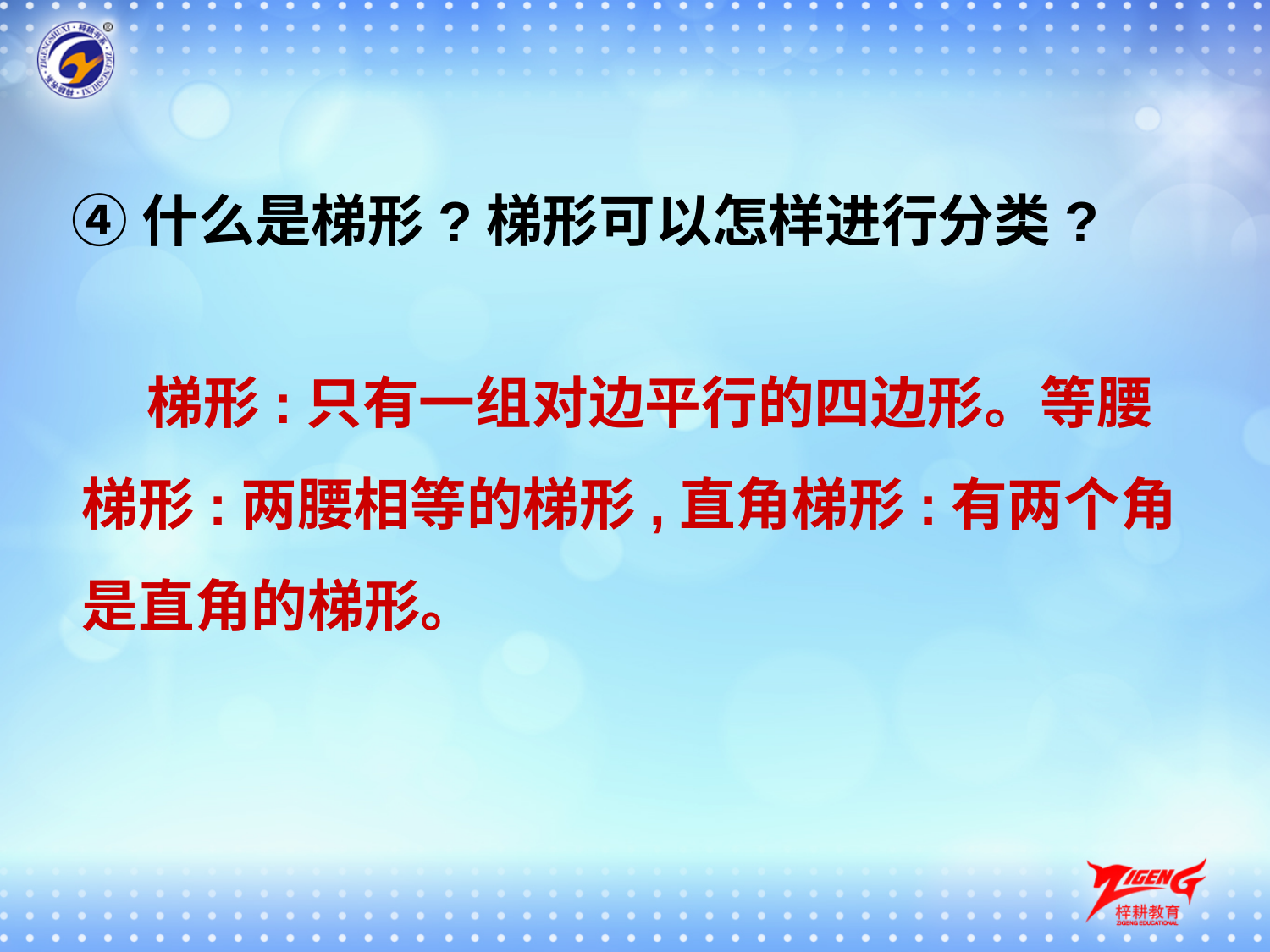

④什么是梯形?梯形可以怎样进行分类?
    梯形:只有一组对边平行的四边形。等腰梯形:两腰相等的梯形,直角梯形:有两个角是直角的梯形。